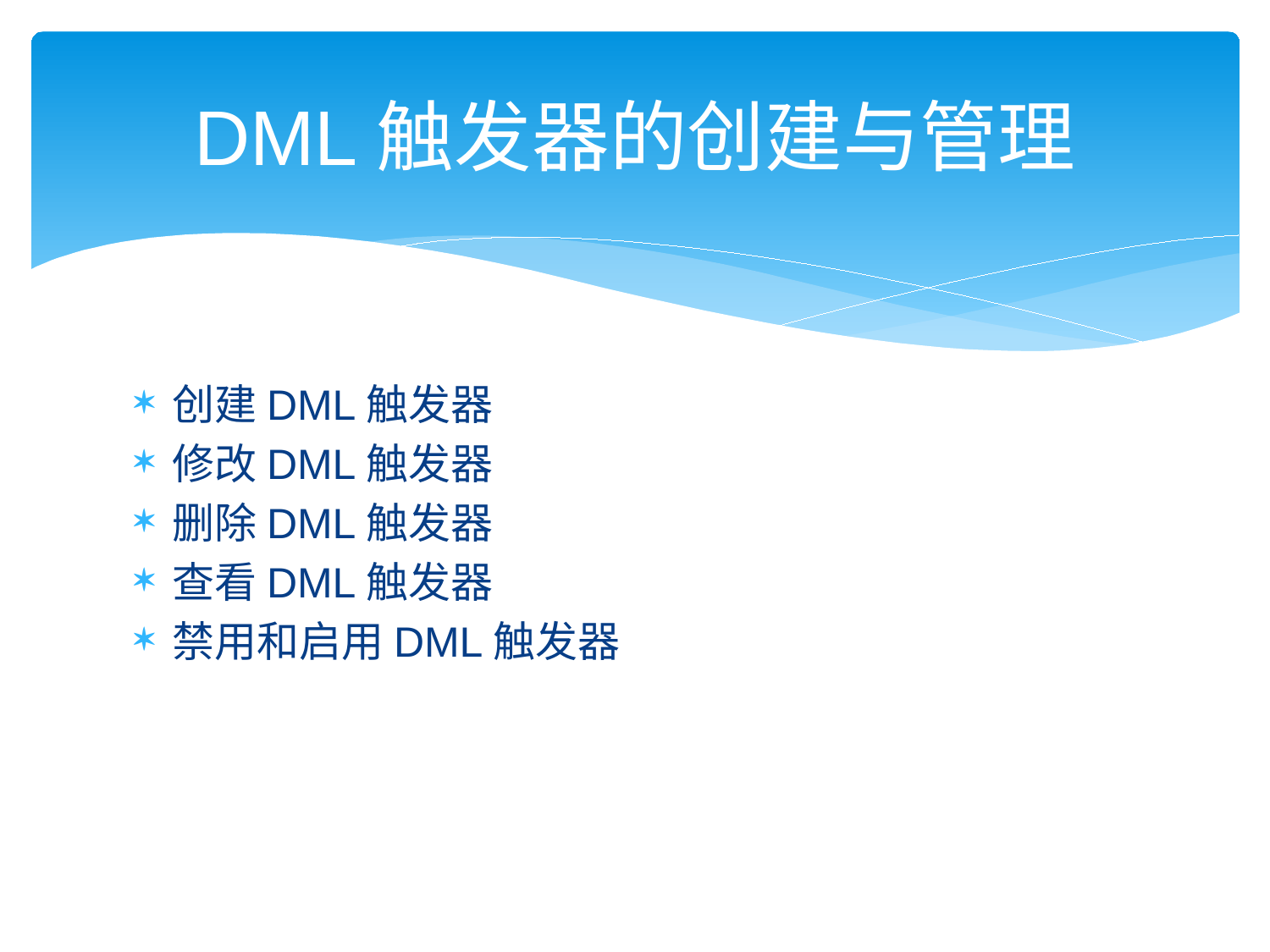

# DML触发器的创建与管理
创建DML触发器
修改DML触发器
删除DML触发器
查看DML触发器
禁用和启用DML触发器